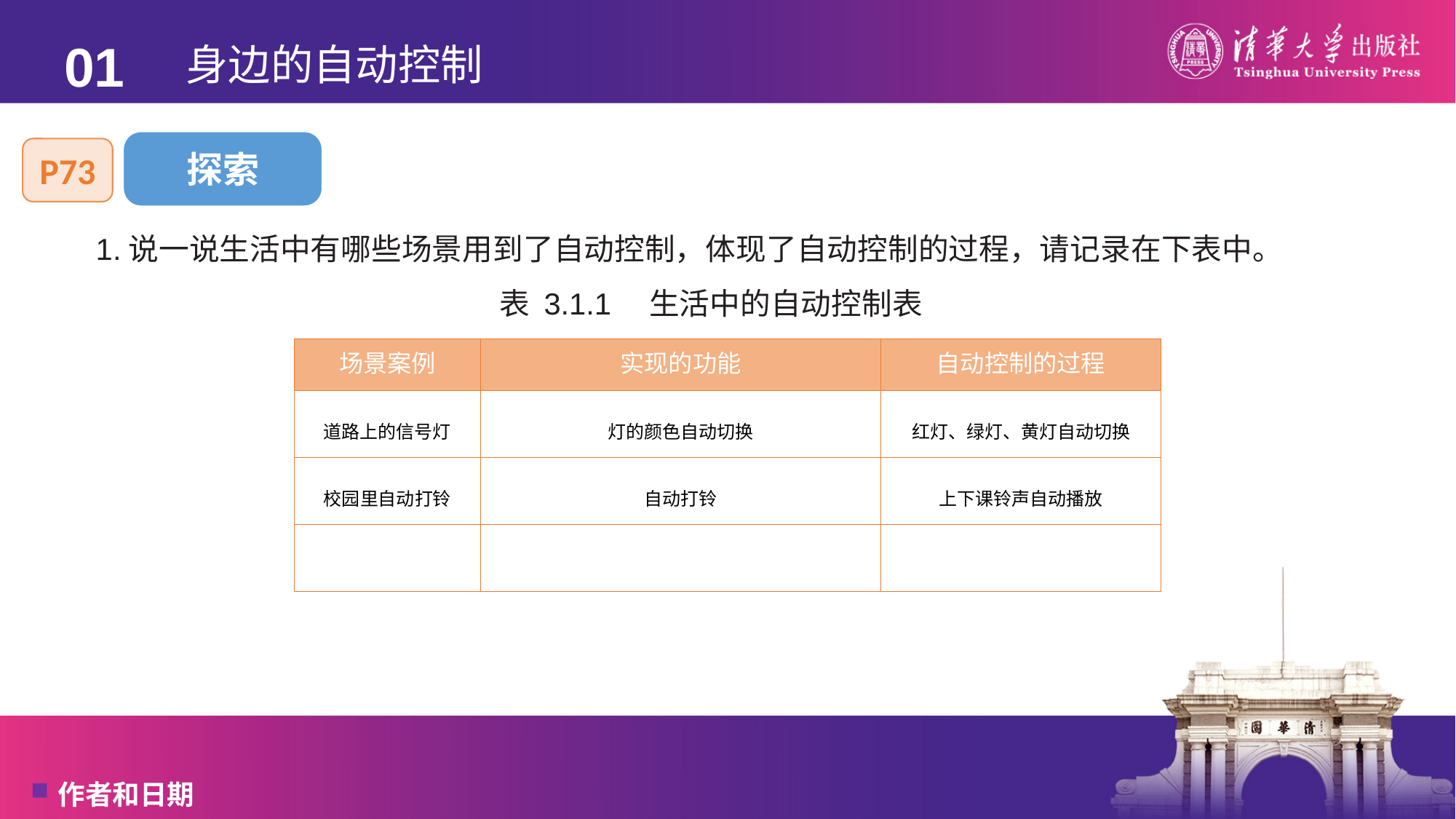

01
# 身边的自动控制
探索
P73
1.说一说生活中有哪些场景用到了自动控制，体现了自动控制的过程，请记录在下表中。
表 3.1.1 生活中的自动控制表
| 场景案例 | 实现的功能 | 自动控制的过程 |
| --- | --- | --- |
| 道路上的信号灯 | 灯的颜色自动切换 | 红灯、绿灯、黄灯自动切换 |
| 校园里自动打铃 | 自动打铃 | 上下课铃声自动播放 |
|  |  |  |
作者和日期